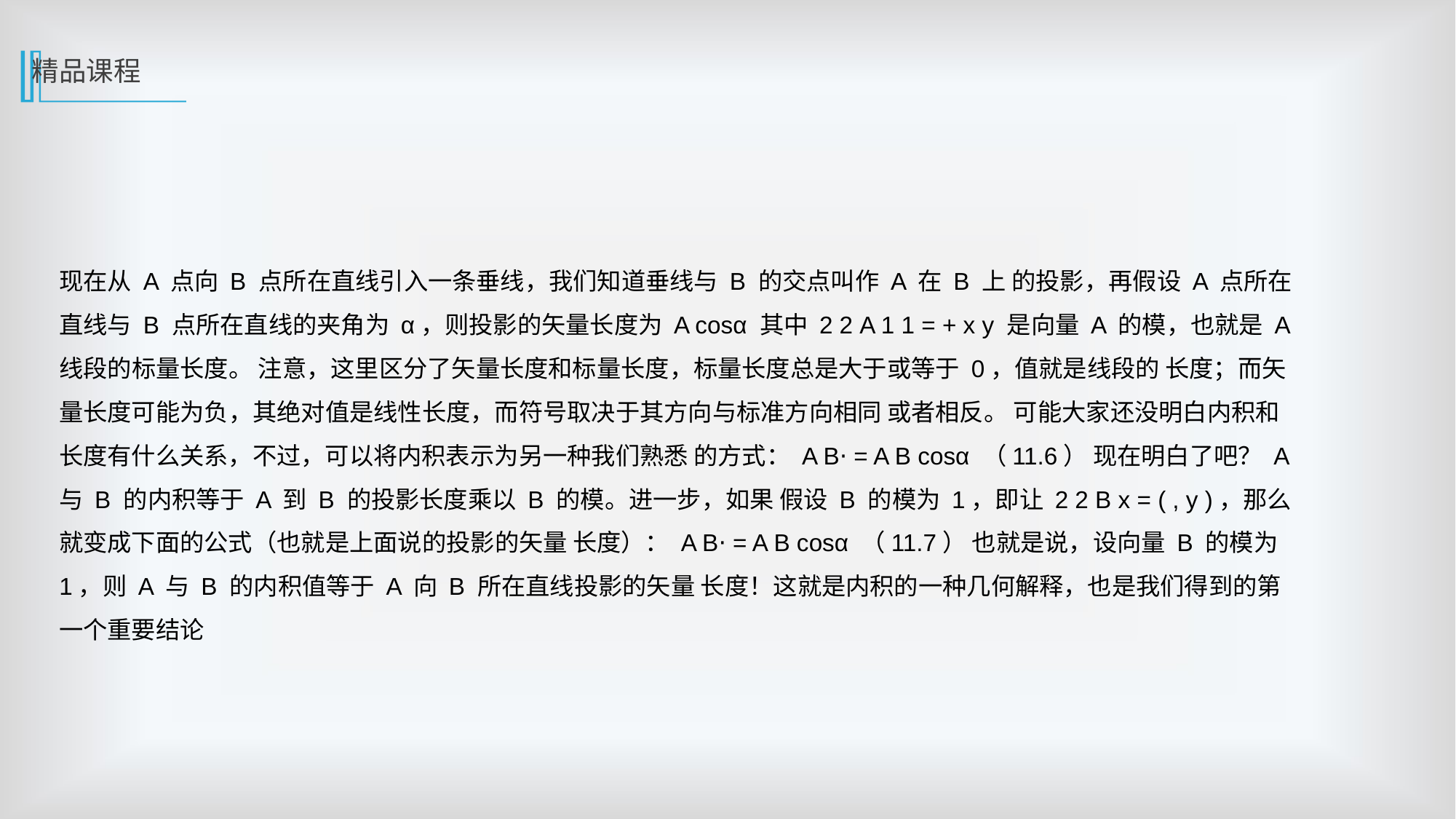

精品课程

现在从 A 点向 B 点所在直线引入一条垂线，我们知道垂线与 B 的交点叫作 A 在 B 上 的投影，再假设 A 点所在直线与 B 点所在直线的夹角为 α，则投影的矢量长度为 A cosα 其中 2 2 A 1 1 = + x y 是向量 A 的模，也就是 A 线段的标量长度。 注意，这里区分了矢量长度和标量长度，标量长度总是大于或等于 0，值就是线段的 长度；而矢量长度可能为负，其绝对值是线性长度，而符号取决于其方向与标准方向相同 或者相反。 可能大家还没明白内积和长度有什么关系，不过，可以将内积表示为另一种我们熟悉 的方式： A B⋅ = A B cosα （11.6） 现在明白了吧？ A 与 B 的内积等于 A 到 B 的投影长度乘以 B 的模。进一步，如果 假设 B 的模为 1，即让 2 2 B x = ( , y )，那么就变成下面的公式（也就是上面说的投影的矢量 长度）： A B⋅ = A B cosα （11.7） 也就是说，设向量 B 的模为 1，则 A 与 B 的内积值等于 A 向 B 所在直线投影的矢量 长度！这就是内积的一种几何解释，也是我们得到的第一个重要结论